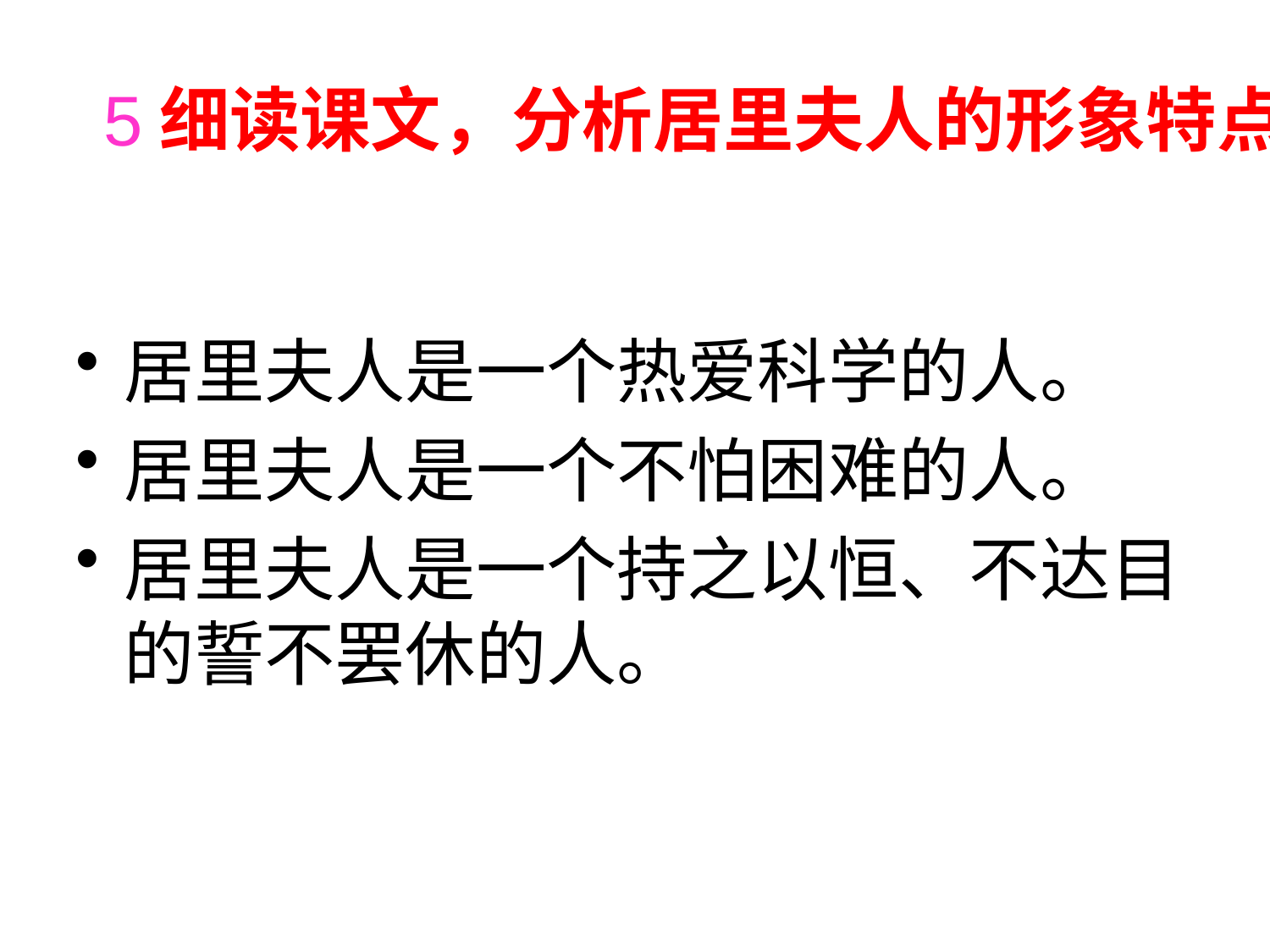

# 5细读课文，分析居里夫人的形象特点。

居里夫人是一个热爱科学的人。
居里夫人是一个不怕困难的人。
居里夫人是一个持之以恒、不达目的誓不罢休的人。